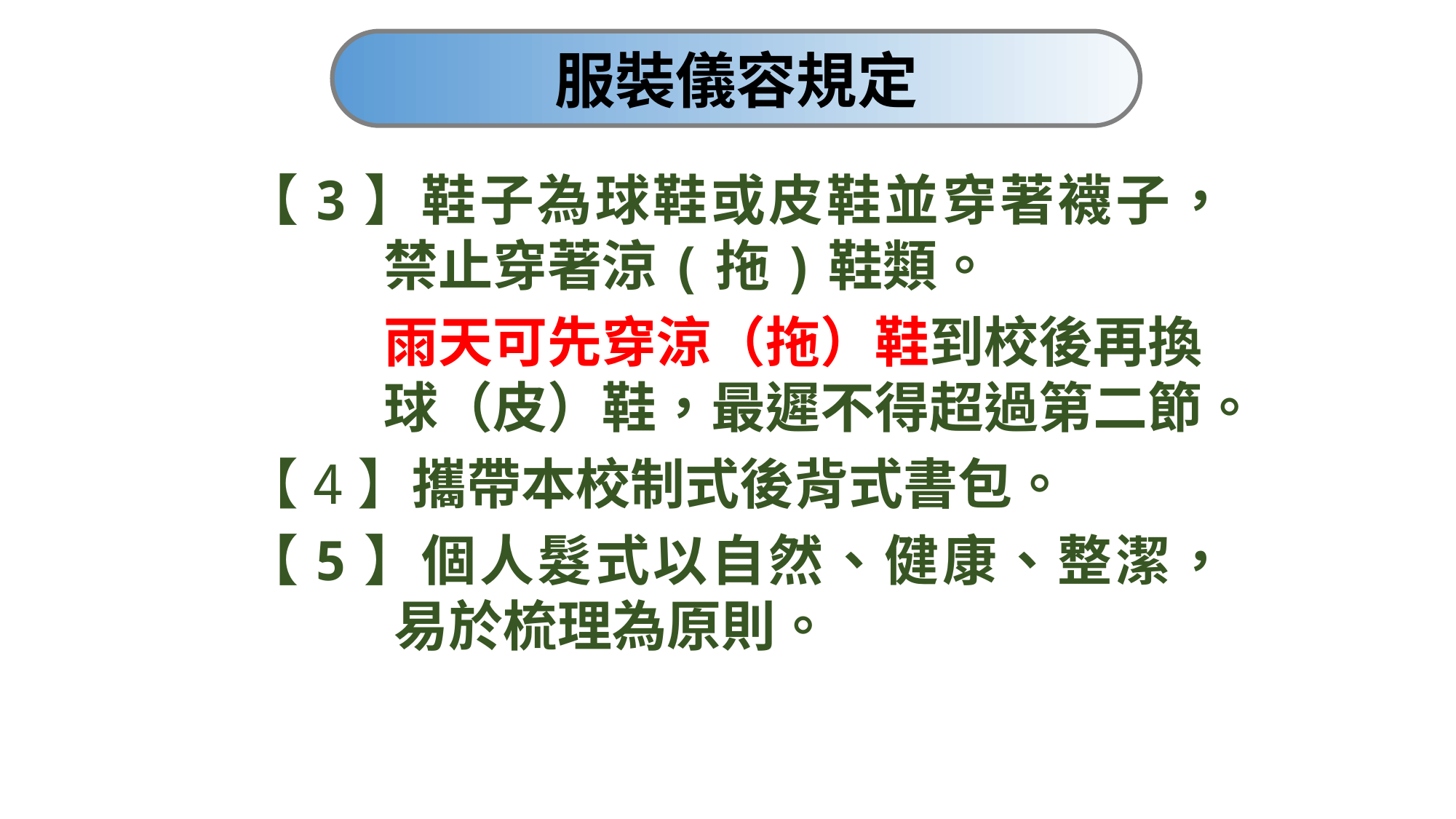

服裝儀容規定
【3】鞋子為球鞋或皮鞋並穿著襪子，禁止穿著涼(拖)鞋類。
雨天可先穿涼（拖）鞋到校後再換球（皮）鞋，最遲不得超過第二節。
【4】攜帶本校制式後背式書包。
【5】個人髮式以自然、健康、整潔，易於梳理為原則。